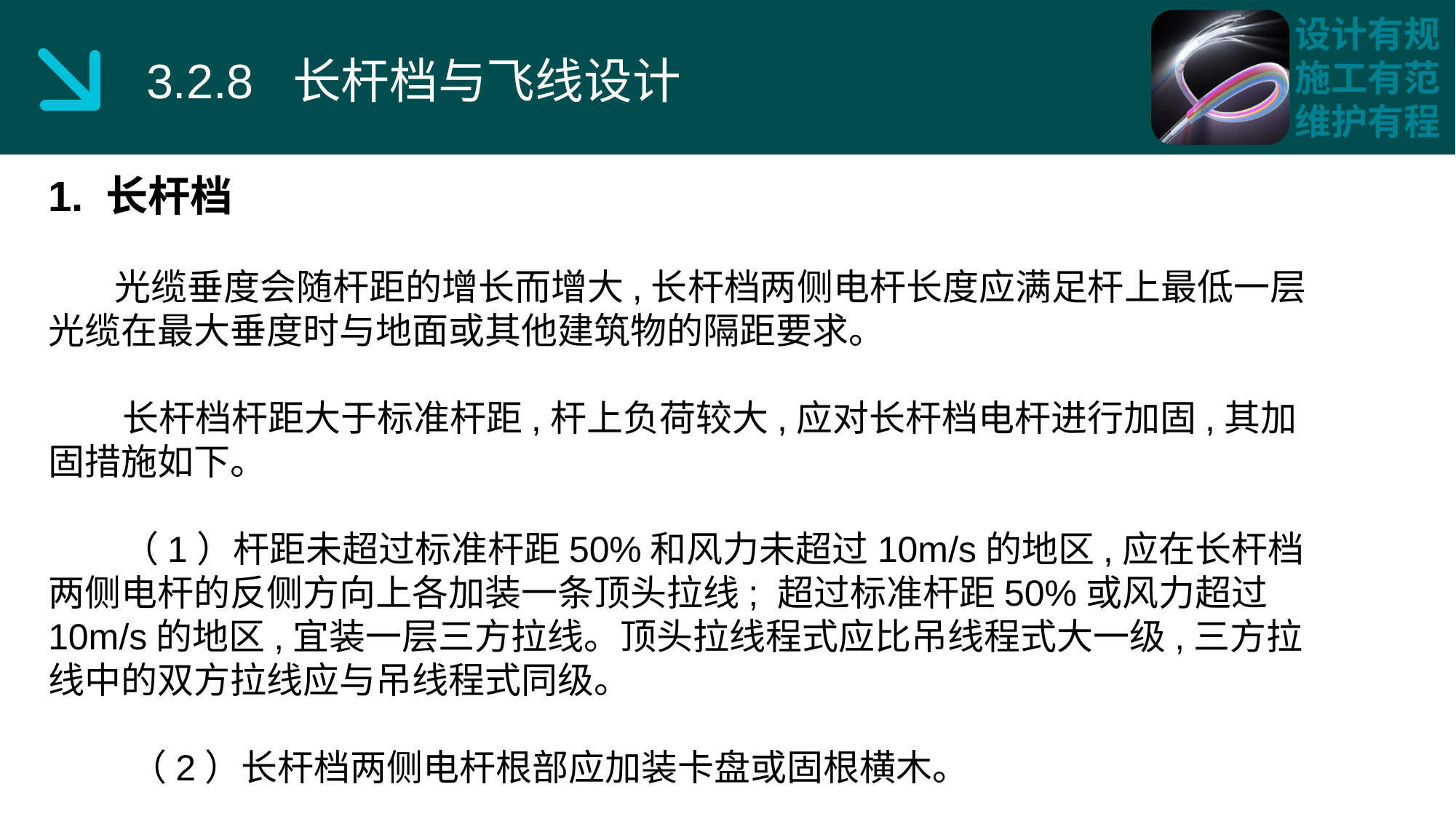

3.2.8  长杆档与飞线设计

1. 长杆档

       光缆垂度会随杆距的增长而增大,长杆档两侧电杆长度应满足杆上最低一层光缆在最大垂度时与地面或其他建筑物的隔距要求。

        长杆档杆距大于标准杆距,杆上负荷较大,应对长杆档电杆进行加固,其加固措施如下。

        （1）杆距未超过标准杆距50%和风力未超过10m/s的地区,应在长杆档两侧电杆的反侧方向上各加装一条顶头拉线; 超过标准杆距50%或风力超过10m/s的地区,宜装一层三方拉线。顶头拉线程式应比吊线程式大一级,三方拉线中的双方拉线应与吊线程式同级。

         （2）长杆档两侧电杆根部应加装卡盘或固根横木。